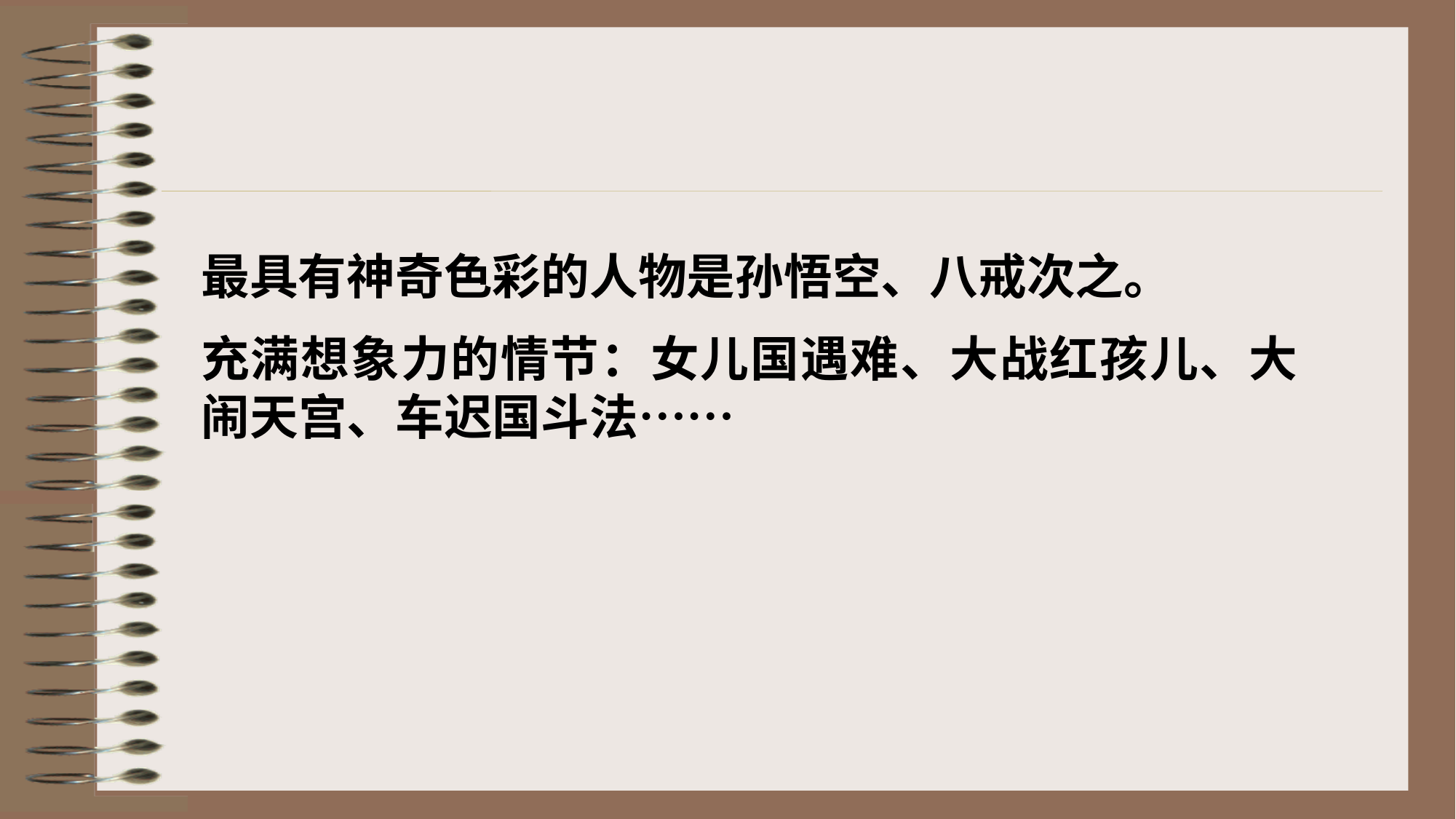

最具有神奇色彩的人物是孙悟空、八戒次之。
充满想象力的情节：女儿国遇难、大战红孩儿、大闹天宫、车迟国斗法……